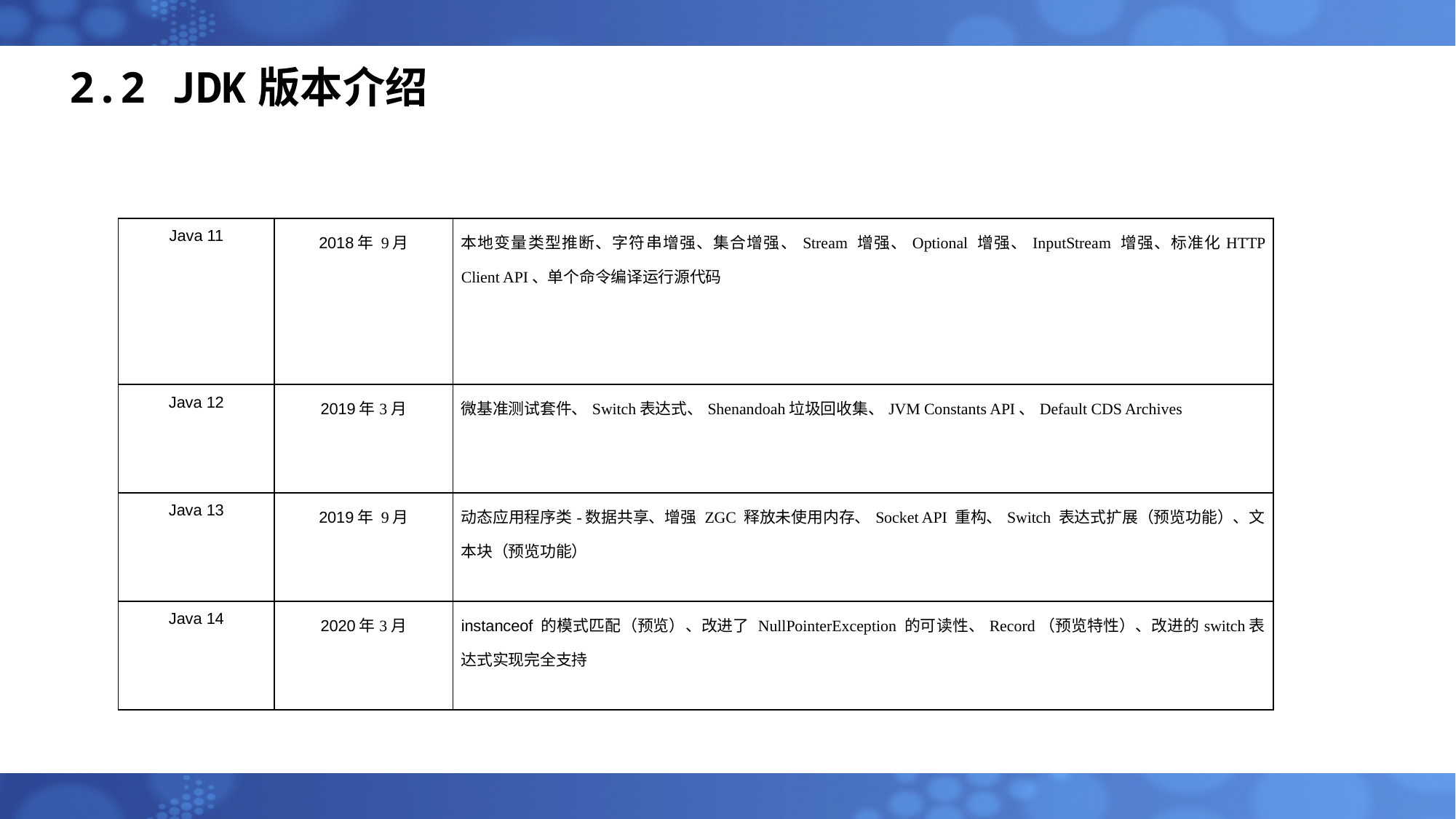

# 2.2 JDK版本介绍

| Java 11 | 2018年 9月 | 本地变量类型推断、字符串增强、集合增强、Stream 增强、Optional 增强、InputStream 增强、标准化HTTP Client API、单个命令编译运行源代码 |
| --- | --- | --- |
| Java 12 | 2019年3月 | 微基准测试套件、Switch表达式、Shenandoah垃圾回收集、JVM Constants API、Default CDS Archives |
| Java 13 | 2019年 9月 | 动态应用程序类-数据共享、增强 ZGC 释放未使用内存、Socket API 重构、Switch 表达式扩展（预览功能）、文本块（预览功能） |
| Java 14 | 2020年3月 | instanceof 的模式匹配（预览）、改进了 NullPointerException 的可读性、Record（预览特性）、改进的switch表达式实现完全支持 |